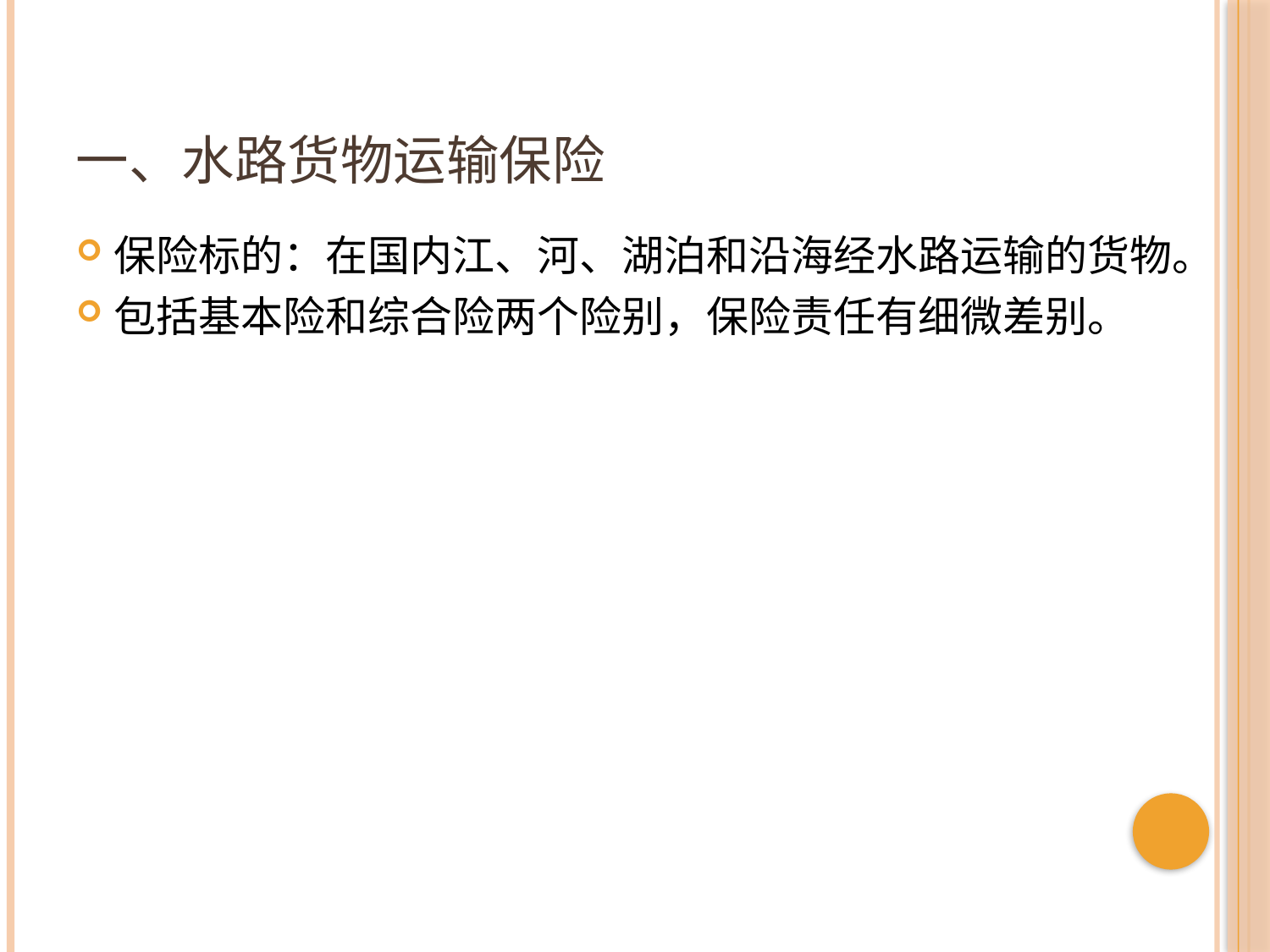

# 一、水路货物运输保险
保险标的：在国内江、河、湖泊和沿海经水路运输的货物。
包括基本险和综合险两个险别，保险责任有细微差别。